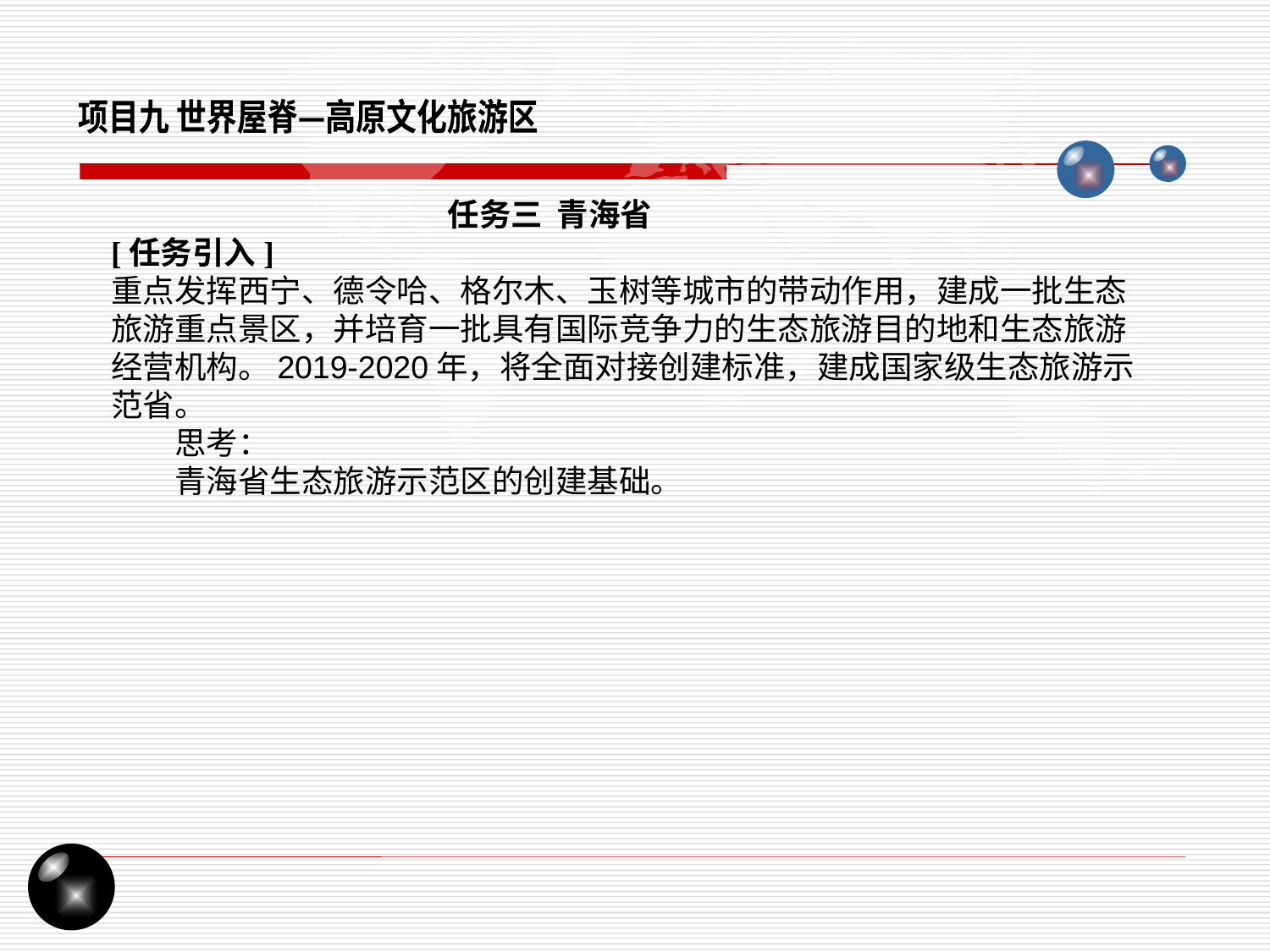

项目九 世界屋脊—高原文化旅游区
任务三  青海省
[任务引入]
重点发挥西宁、德令哈、格尔木、玉树等城市的带动作用，建成一批生态旅游重点景区，并培育一批具有国际竞争力的生态旅游目的地和生态旅游经营机构。2019-2020年，将全面对接创建标准，建成国家级生态旅游示范省。
思考：
青海省生态旅游示范区的创建基础。